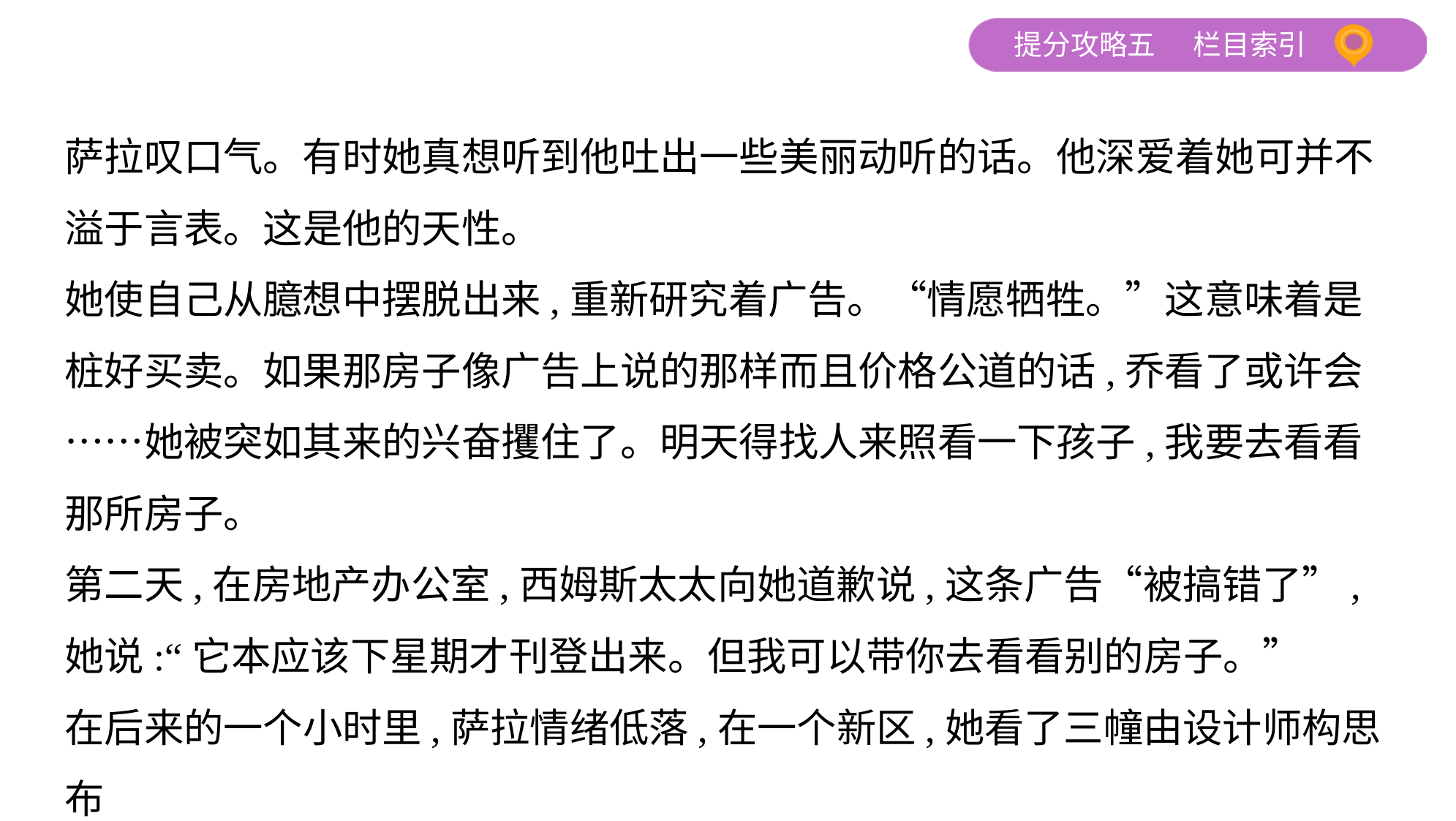

萨拉叹口气。有时她真想听到他吐出一些美丽动听的话。他深爱着她可并不溢于言表。这是他的天性。
她使自己从臆想中摆脱出来,重新研究着广告。“情愿牺牲。”这意味着是桩好买卖。如果那房子像广告上说的那样而且价格公道的话,乔看了或许会……她被突如其来的兴奋攫住了。明天得找人来照看一下孩子,我要去看看那所房子。
第二天,在房地产办公室,西姆斯太太向她道歉说,这条广告“被搞错了”,她说:“它本应该下星期才刊登出来。但我可以带你去看看别的房子。”
在后来的一个小时里,萨拉情绪低落,在一个新区,她看了三幢由设计师构思布